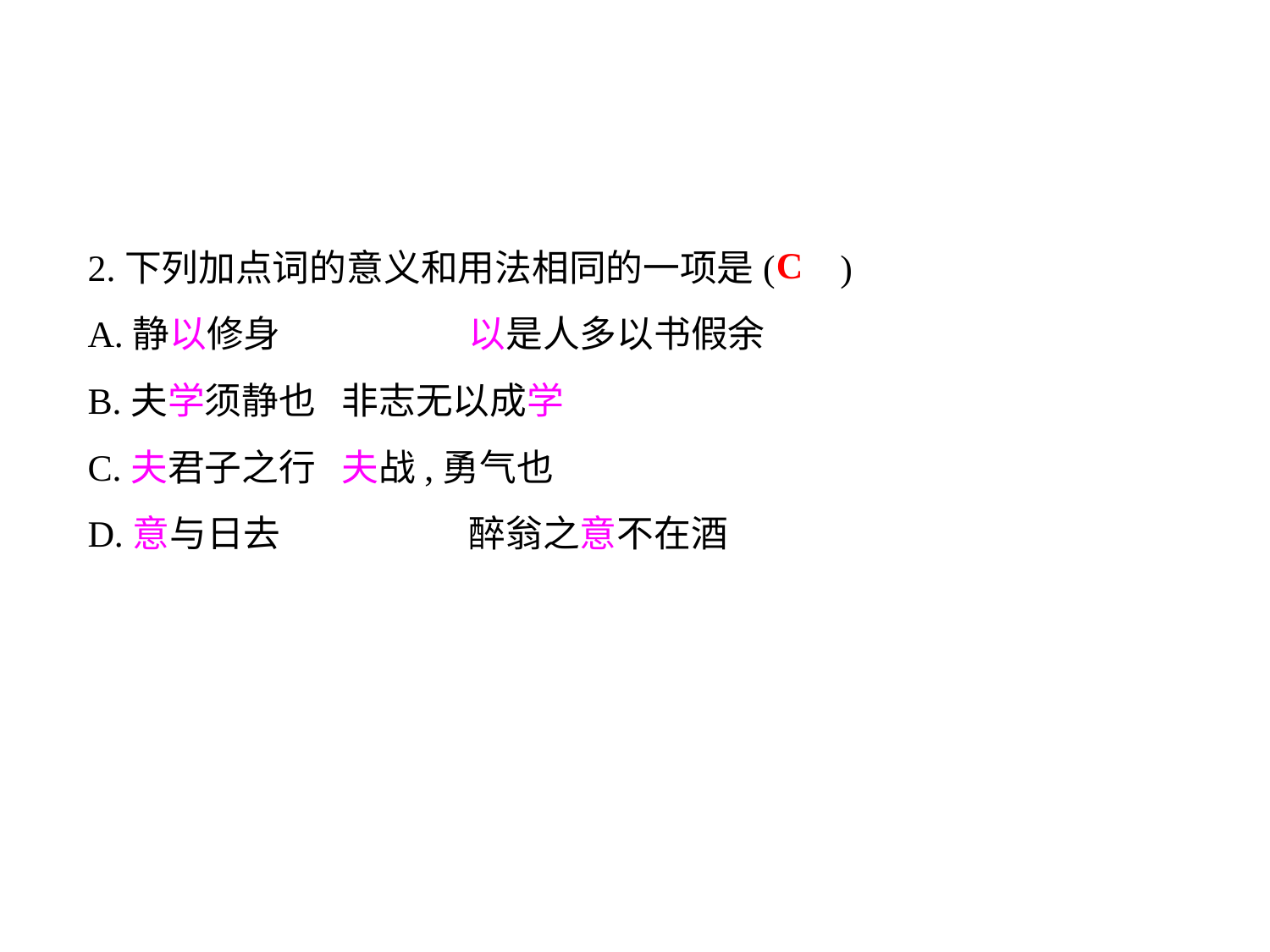

2.下列加点词的意义和用法相同的一项是(       )
A.静以修身		以是人多以书假余
B.夫学须静也	非志无以成学
C.夫君子之行	夫战,勇气也
D.意与日去		醉翁之意不在酒
C